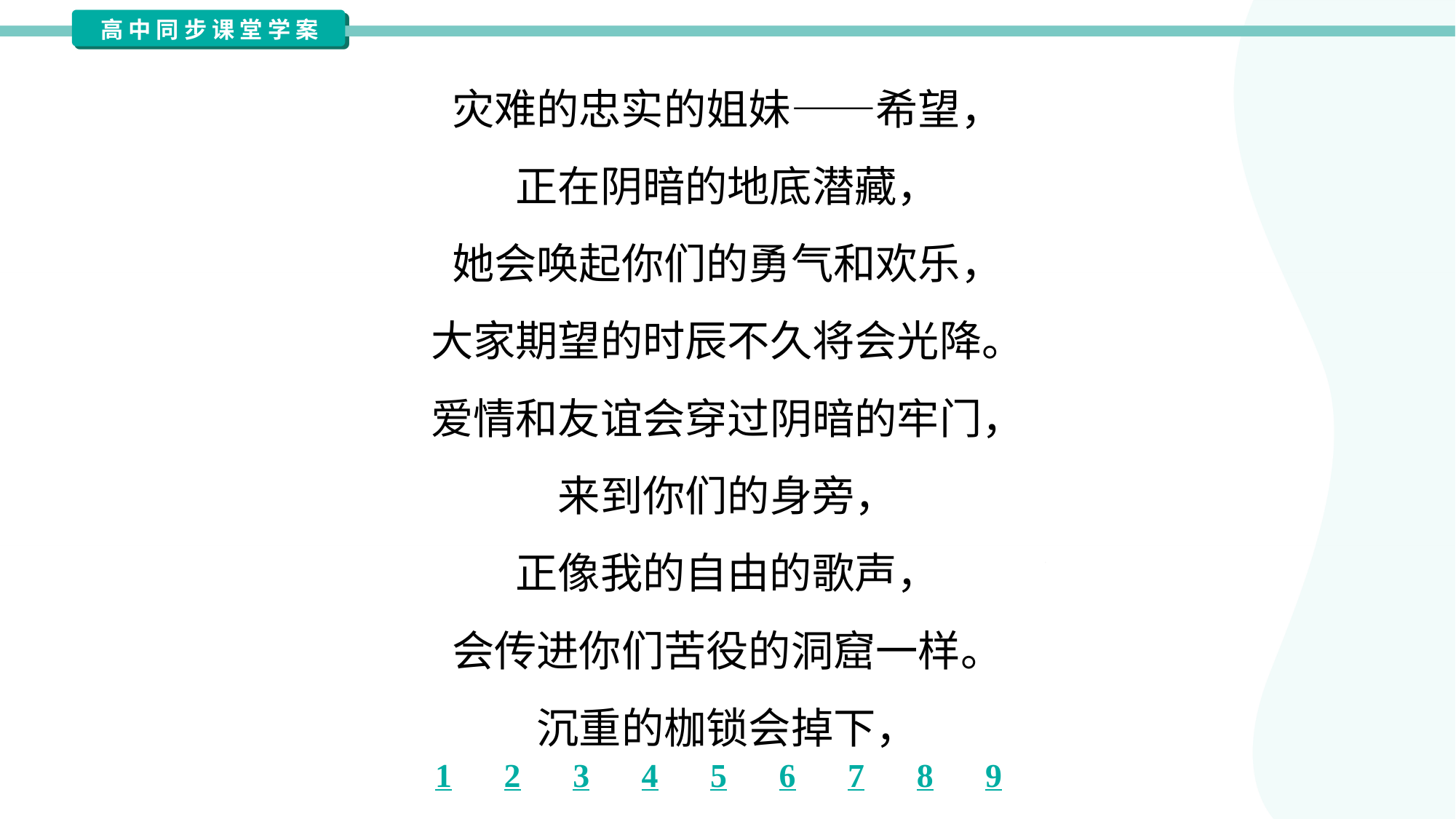

灾难的忠实的姐妹——希望，
正在阴暗的地底潜藏，
她会唤起你们的勇气和欢乐，
大家期望的时辰不久将会光降。
爱情和友谊会穿过阴暗的牢门，
来到你们的身旁，
正像我的自由的歌声，
会传进你们苦役的洞窟一样。
沉重的枷锁会掉下，